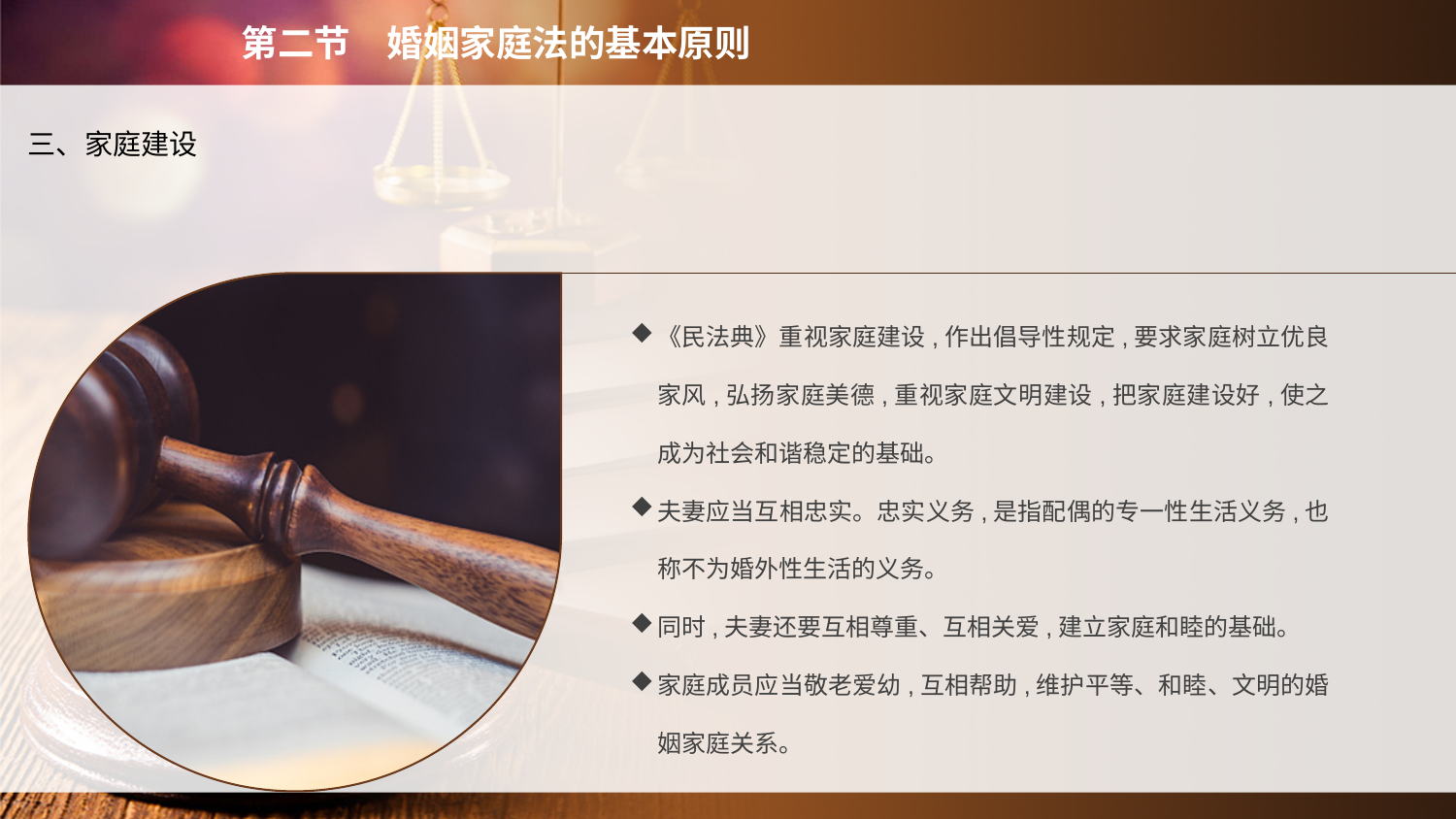

第二节　婚姻家庭法的基本原则
三、家庭建设

《民法典》重视家庭建设,作出倡导性规定,要求家庭树立优良家风,弘扬家庭美德,重视家庭文明建设,把家庭建设好,使之成为社会和谐稳定的基础。
夫妻应当互相忠实。忠实义务,是指配偶的专一性生活义务,也称不为婚外性生活的义务。
同时,夫妻还要互相尊重、互相关爱,建立家庭和睦的基础。
家庭成员应当敬老爱幼,互相帮助,维护平等、和睦、文明的婚姻家庭关系。